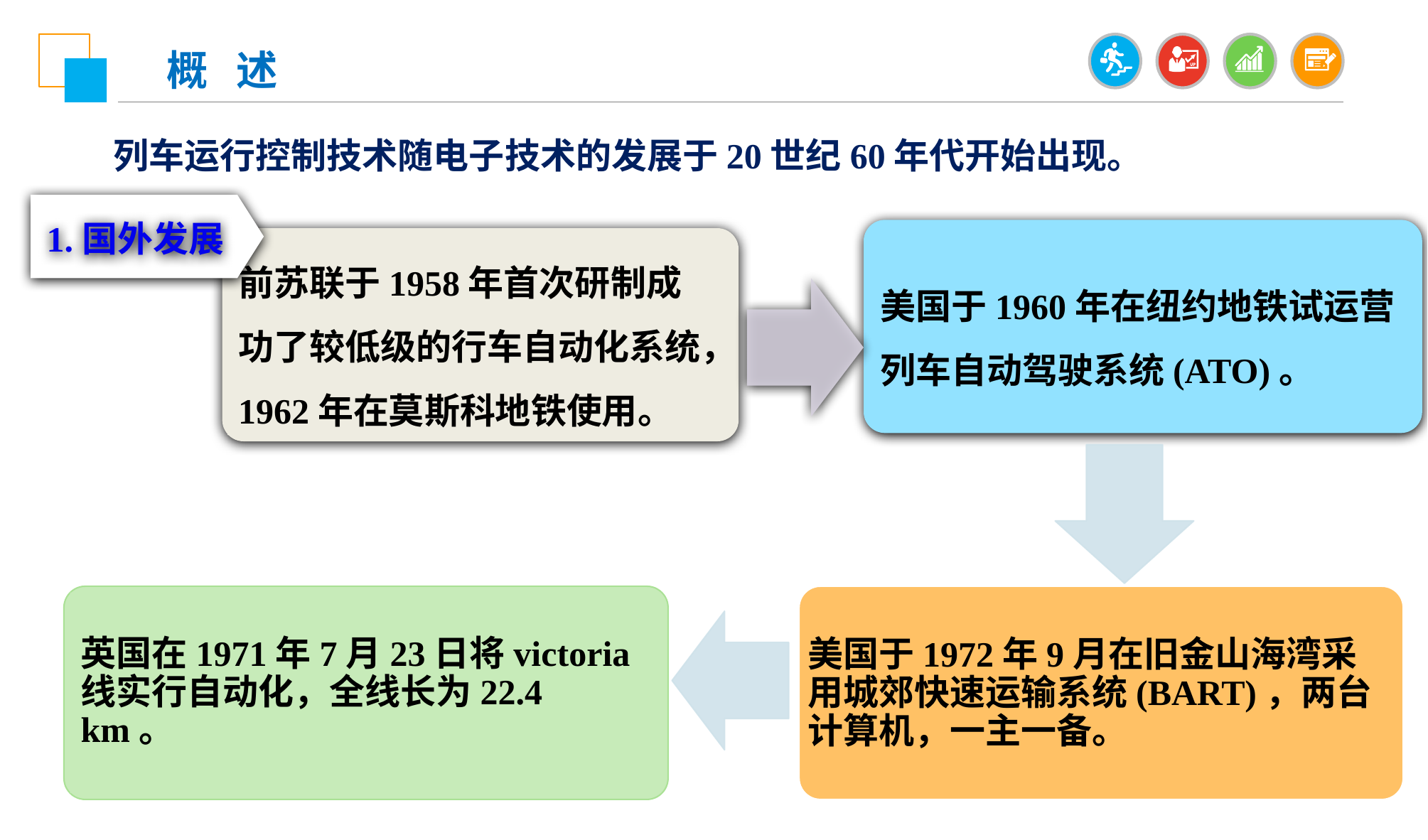

概   述
        列车运行控制技术随电子技术的发展于20世纪60年代开始出现。

1.国外发展

美国于1960年在纽约地铁试运营列车自动驾驶系统(ATO)。

前苏联于1958年首次研制成功了较低级的行车自动化系统，1962年在莫斯科地铁使用。

英国在1971年7月23日将victoria线实行自动化，全线长为22.4 km。

美国于1972年9月在旧金山海湾采用城郊快速运输系统(BART)，两台计算机，一主一备。